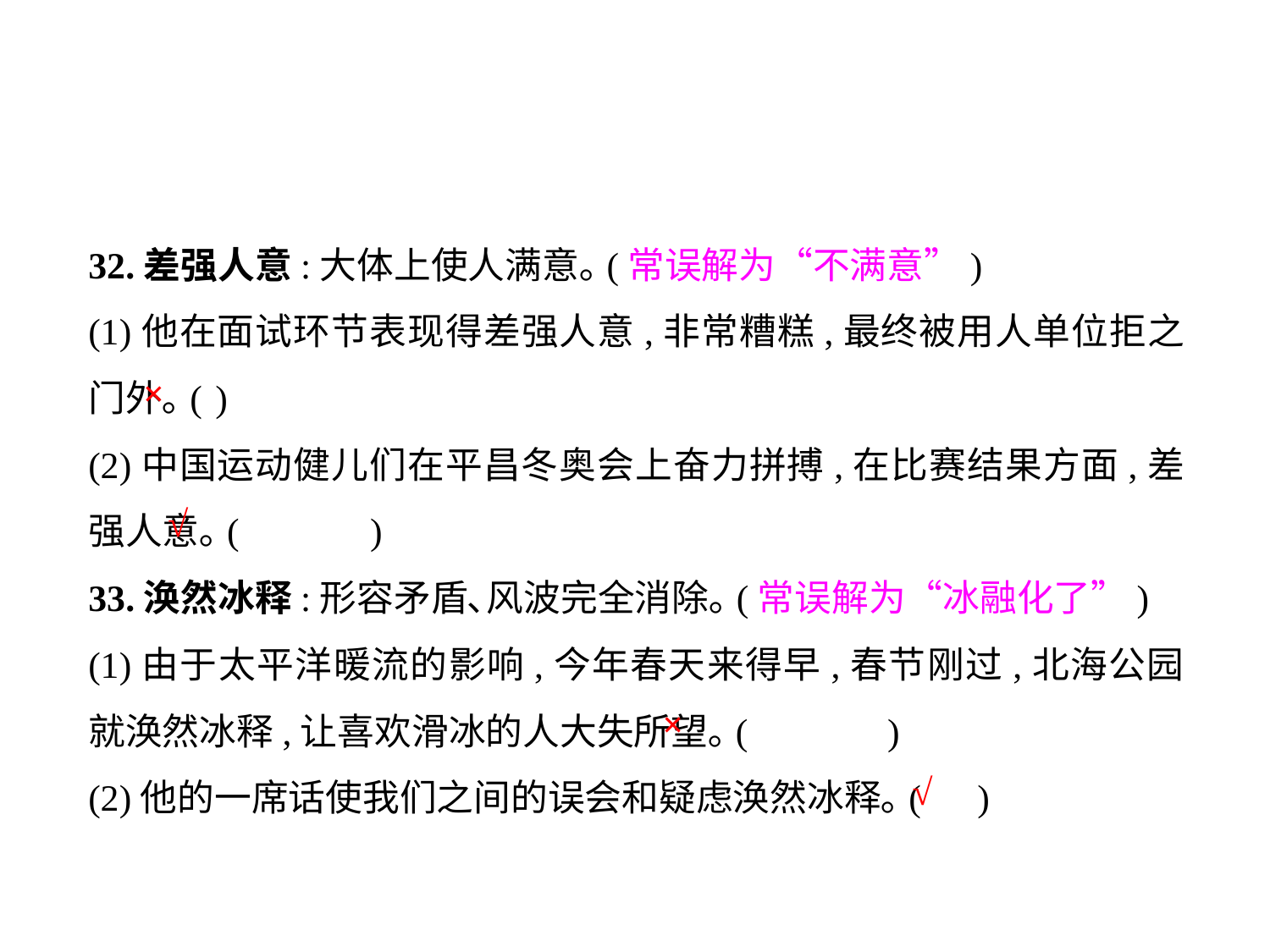

32.差强人意:大体上使人满意｡(常误解为“不满意”)
(1)他在面试环节表现得差强人意,非常糟糕,最终被用人单位拒之门外｡(	)
(2)中国运动健儿们在平昌冬奥会上奋力拼搏,在比赛结果方面,差强人意｡(	   )
33.涣然冰释:形容矛盾､风波完全消除｡(常误解为“冰融化了”)
(1)由于太平洋暖流的影响,今年春天来得早,春节刚过,北海公园就涣然冰释,让喜欢滑冰的人大失所望｡(	    )
(2)他的一席话使我们之间的误会和疑虑涣然冰释｡(	)
×
√
×
√